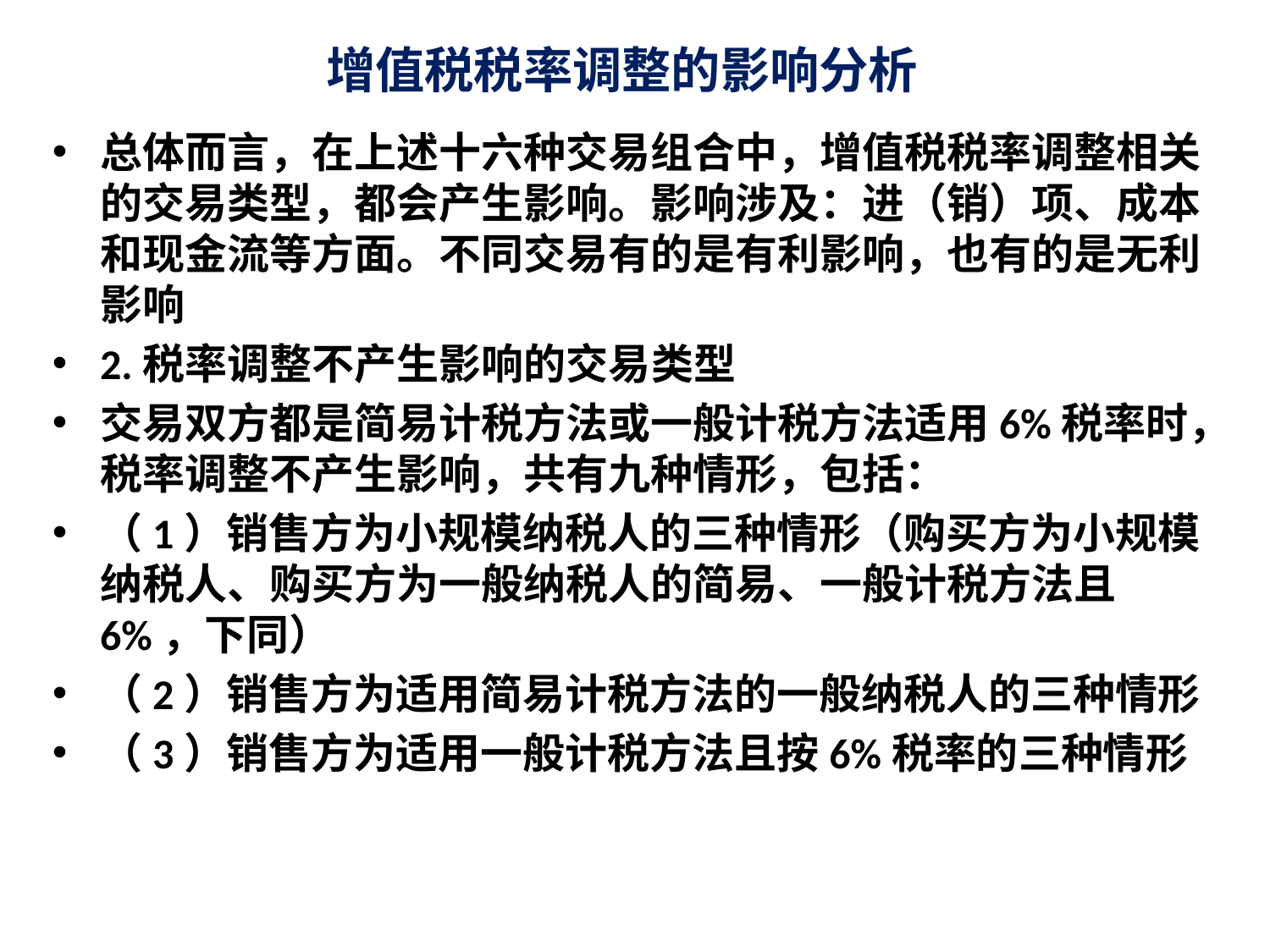

# 增值税税率调整的影响分析
总体而言，在上述十六种交易组合中，增值税税率调整相关的交易类型，都会产生影响。影响涉及：进（销）项、成本和现金流等方面。不同交易有的是有利影响，也有的是无利影响
2.税率调整不产生影响的交易类型
交易双方都是简易计税方法或一般计税方法适用6%税率时，税率调整不产生影响，共有九种情形，包括：
（1）销售方为小规模纳税人的三种情形（购买方为小规模纳税人、购买方为一般纳税人的简易、一般计税方法且6%，下同）
（2）销售方为适用简易计税方法的一般纳税人的三种情形
（3）销售方为适用一般计税方法且按6%税率的三种情形